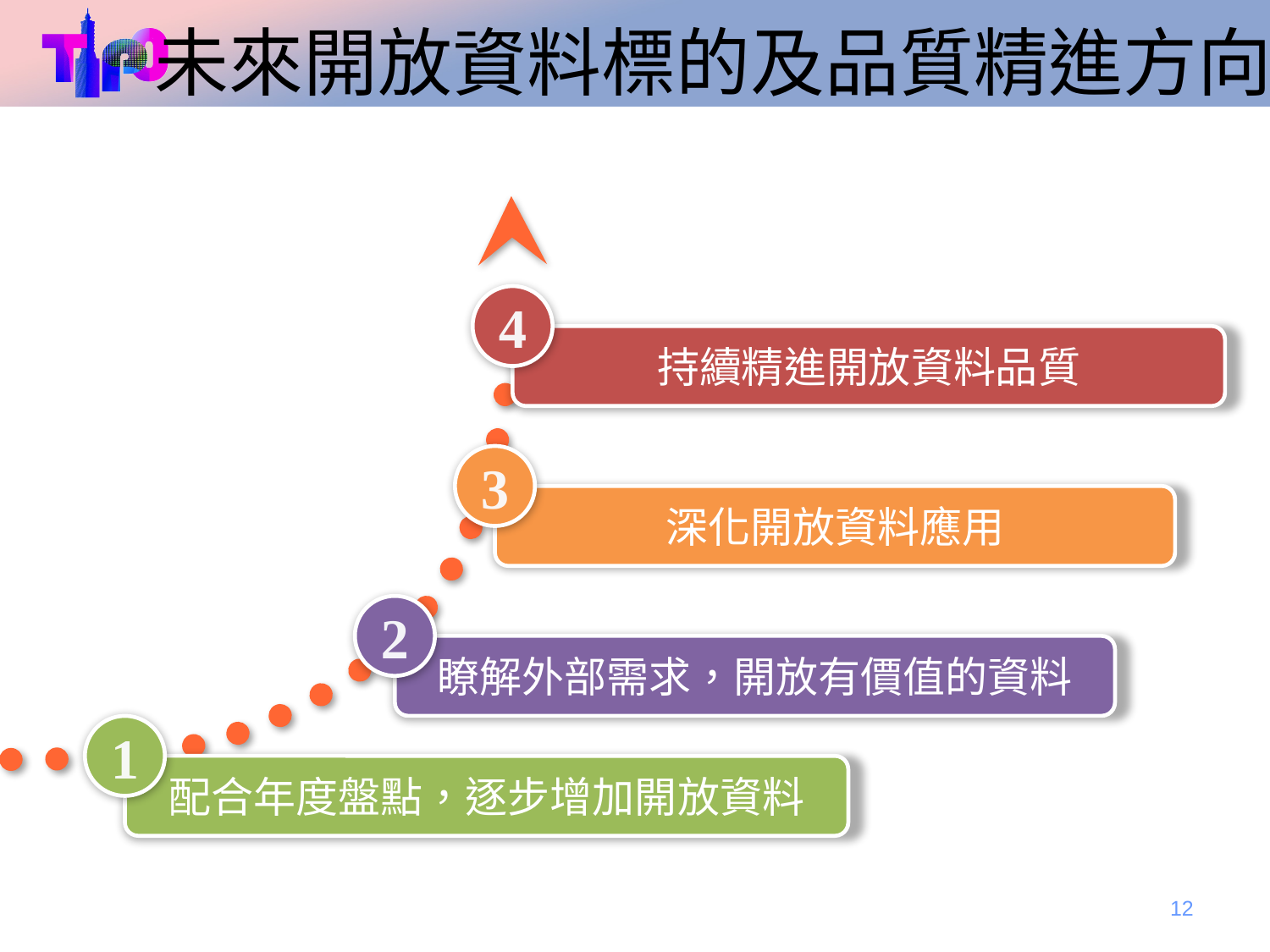

# 未來開放資料標的及品質精進方向

4
持續精進開放資料品質
3
深化開放資料應用
2
瞭解外部需求，開放有價值的資料
1
配合年度盤點，逐步增加開放資料
12